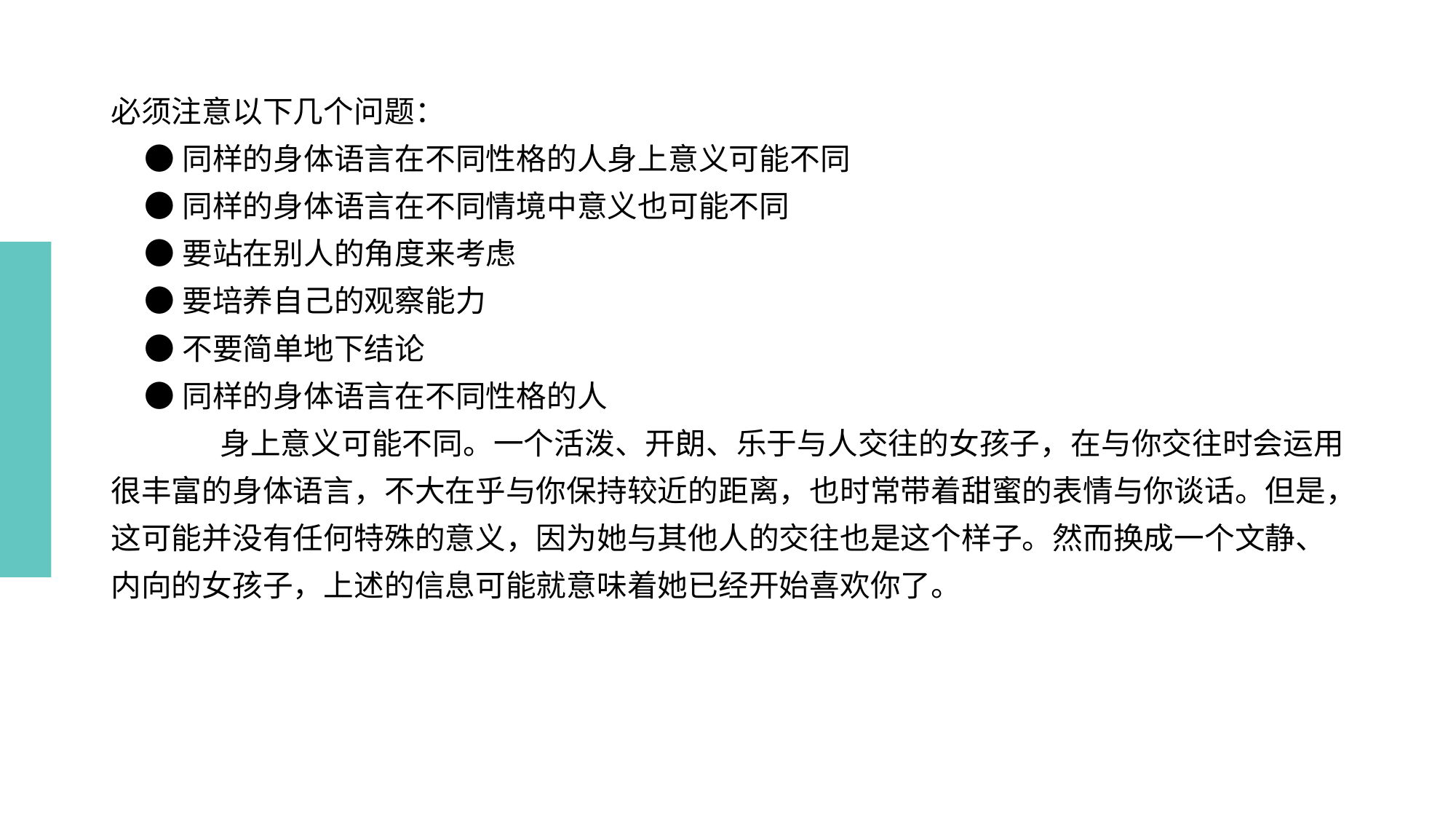

# 必须注意以下几个问题：
     ●同样的身体语言在不同性格的人身上意义可能不同
     ●同样的身体语言在不同情境中意义也可能不同
     ●要站在别人的角度来考虑
     ●要培养自己的观察能力
     ●不要简单地下结论
     ●同样的身体语言在不同性格的人
	身上意义可能不同。一个活泼、开朗、乐于与人交往的女孩子，在与你交往时会运用很丰富的身体语言，不大在乎与你保持较近的距离，也时常带着甜蜜的表情与你谈话。但是，这可能并没有任何特殊的意义，因为她与其他人的交往也是这个样子。然而换成一个文静、内向的女孩子，上述的信息可能就意味着她已经开始喜欢你了。